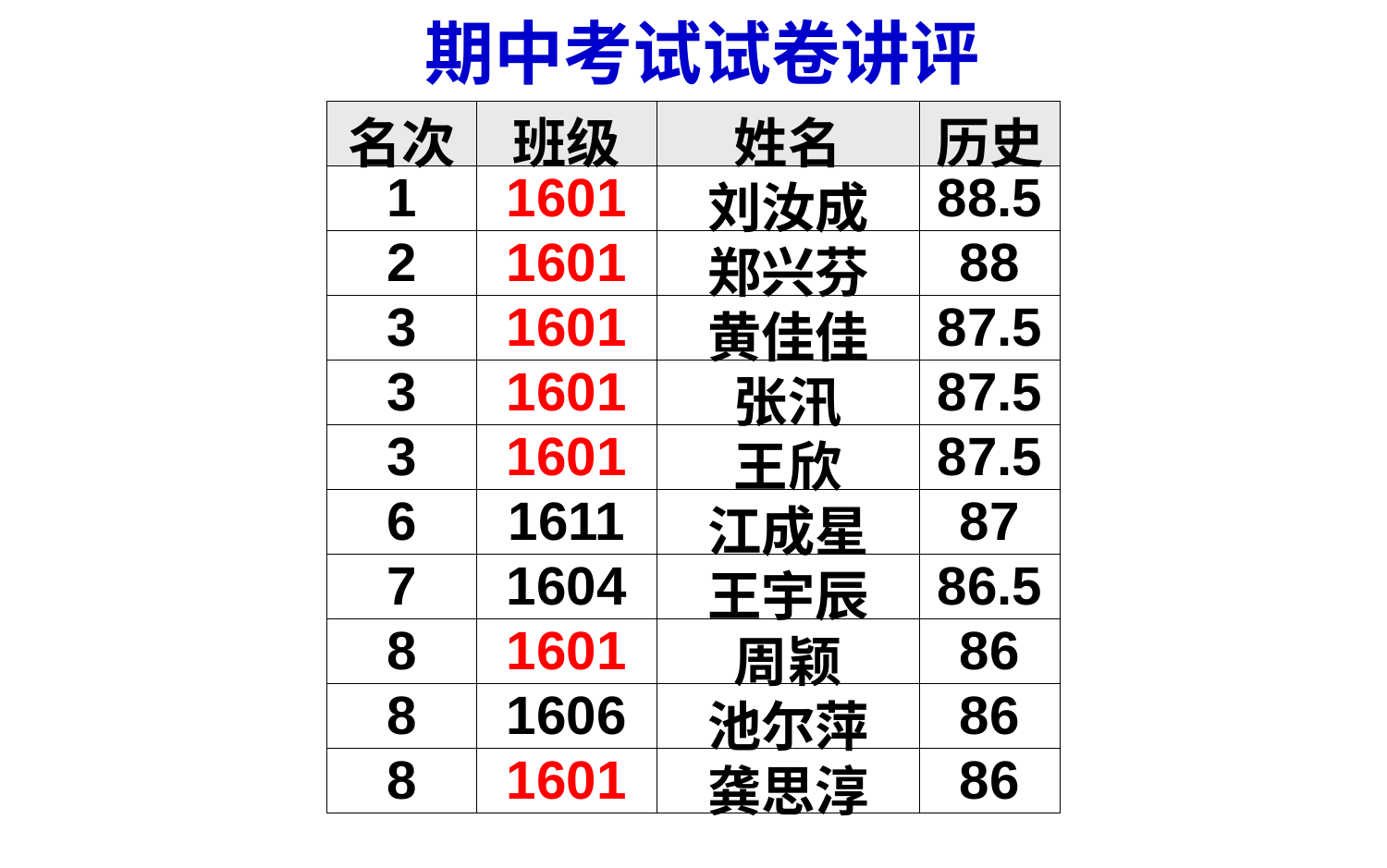

期中考试试卷讲评
| 名次 | 班级 | 姓名 | 历史 |
| --- | --- | --- | --- |
| 1 | 1601 | 刘汝成 | 88.5 |
| 2 | 1601 | 郑兴芬 | 88 |
| 3 | 1601 | 黄佳佳 | 87.5 |
| 3 | 1601 | 张汛 | 87.5 |
| 3 | 1601 | 王欣 | 87.5 |
| 6 | 1611 | 江成星 | 87 |
| 7 | 1604 | 王宇辰 | 86.5 |
| 8 | 1601 | 周颖 | 86 |
| 8 | 1606 | 池尔萍 | 86 |
| 8 | 1601 | 龚思淳 | 86 |